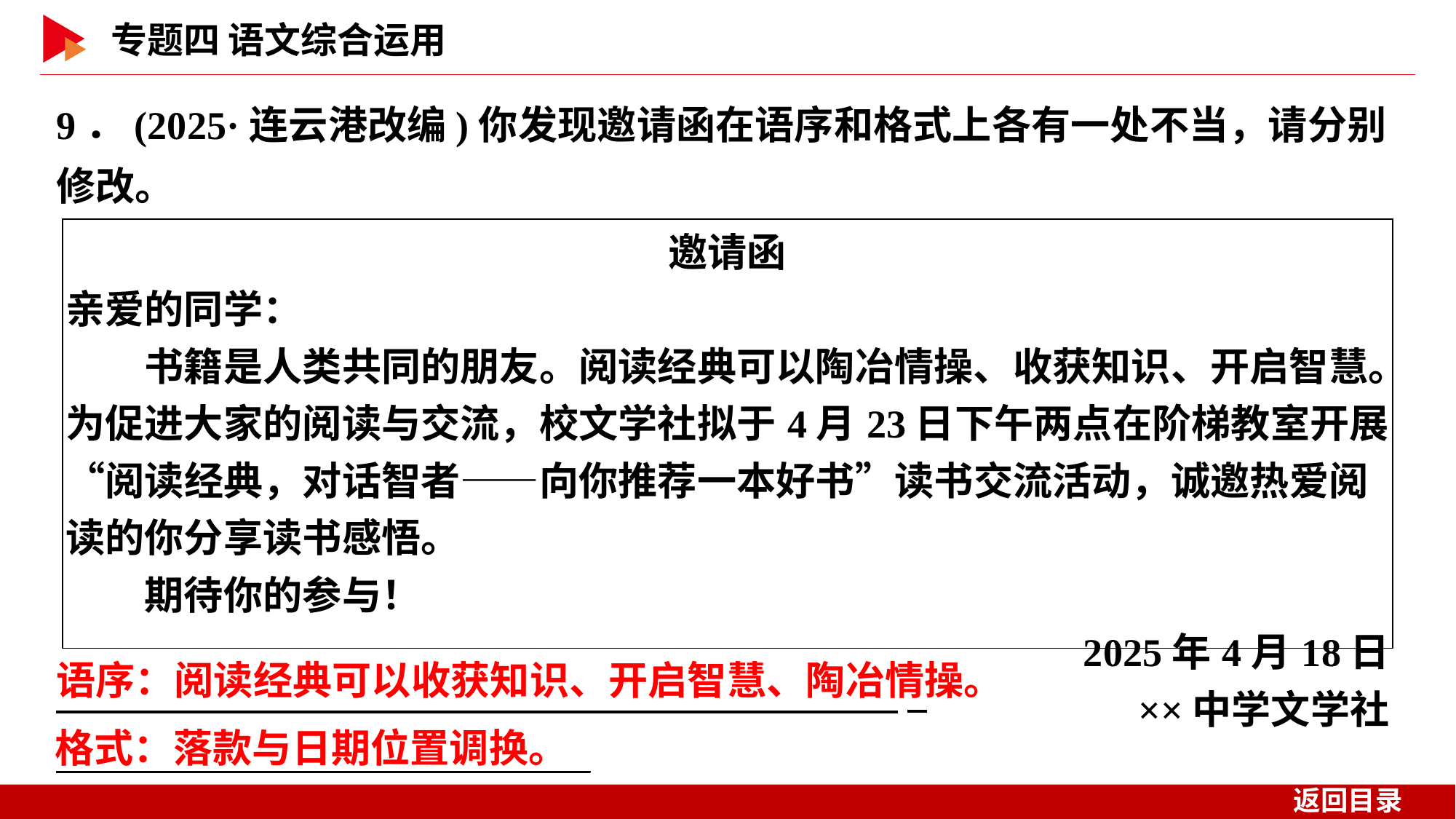

9．(2025·连云港改编)你发现邀请函在语序和格式上各有一处不当，请分别修改。
| 邀请函 亲爱的同学： 　　书籍是人类共同的朋友。阅读经典可以陶冶情操、收获知识、开启智慧。为促进大家的阅读与交流，校文学社拟于4月23日下午两点在阶梯教室开展“阅读经典，对话智者——向你推荐一本好书”读书交流活动，诚邀热爱阅读的你分享读书感悟。 　　期待你的参与！ 2025年4月18日 ××中学文学社 |
| --- |
　                                                                                          _
                                                 _
语序：阅读经典可以收获知识、开启智慧、陶冶情操。
格式：落款与日期位置调换。